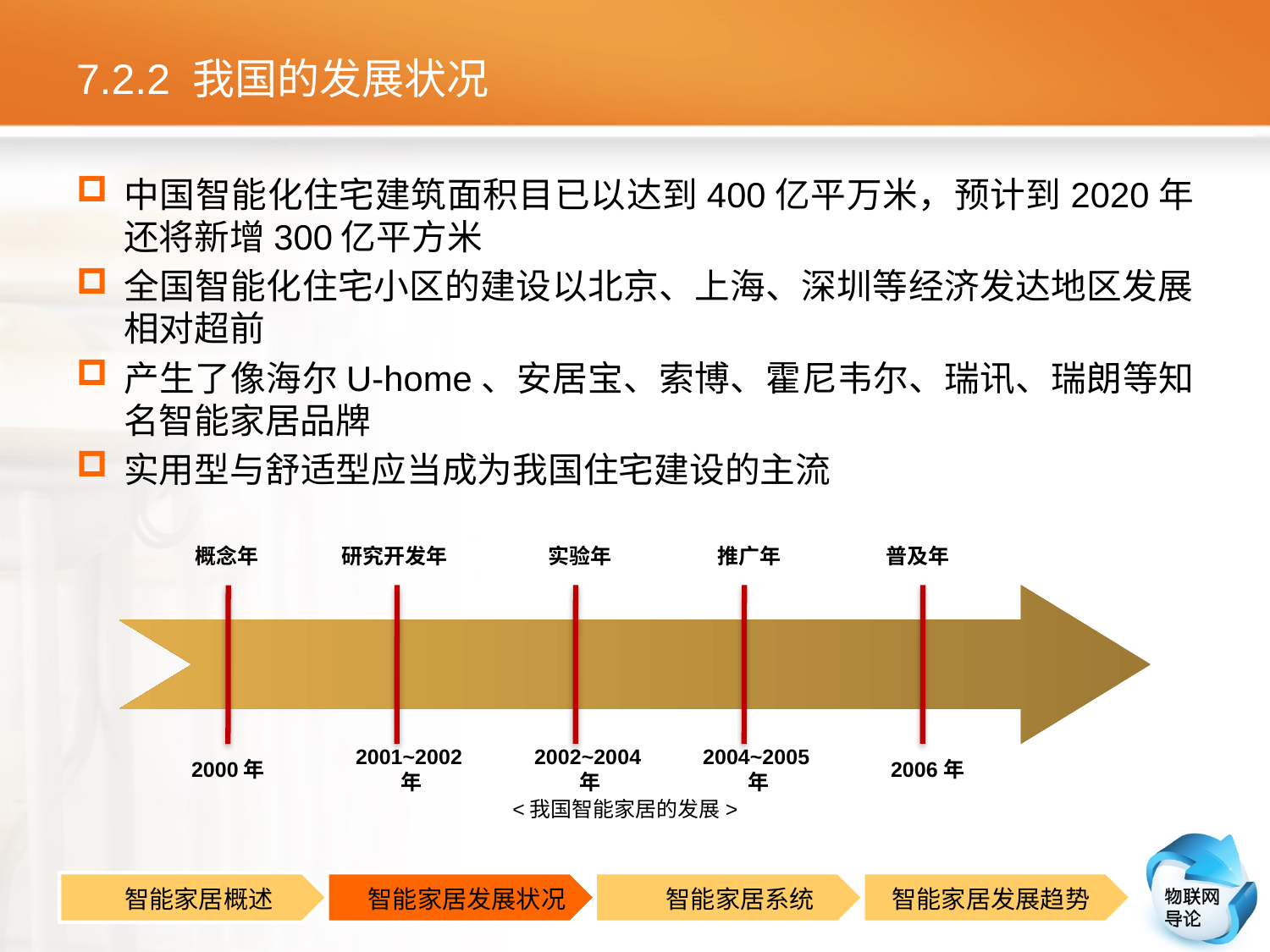

# 7.2.2 我国的发展状况
中国智能化住宅建筑面积目已以达到400亿平万米，预计到2020年还将新增300亿平方米
全国智能化住宅小区的建设以北京、上海、深圳等经济发达地区发展相对超前
产生了像海尔U-home、安居宝、索博、霍尼韦尔、瑞讯、瑞朗等知名智能家居品牌
实用型与舒适型应当成为我国住宅建设的主流
概念年
研究开发年
实验年
推广年
普及年

2000年
2001~2002年
2002~2004年
2004~2005年
2006年
<我国智能家居的发展>